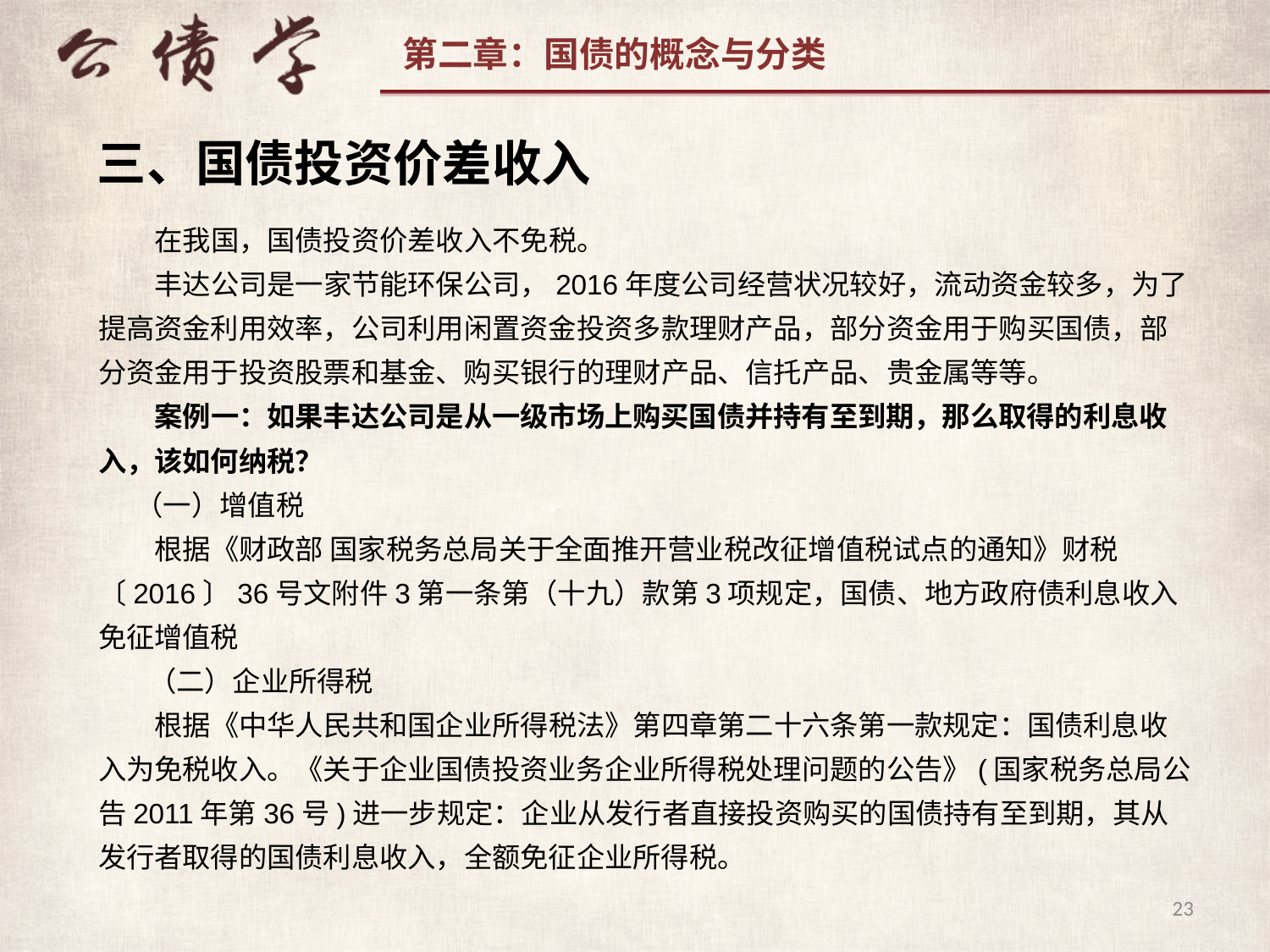

三、国债投资价差收入
  在我国，国债投资价差收入不免税。
  丰达公司是一家节能环保公司，2016年度公司经营状况较好，流动资金较多，为了提高资金利用效率，公司利用闲置资金投资多款理财产品，部分资金用于购买国债，部分资金用于投资股票和基金、购买银行的理财产品、信托产品、贵金属等等。
  案例一：如果丰达公司是从一级市场上购买国债并持有至到期，那么取得的利息收入，该如何纳税？
（一）增值税
  根据《财政部 国家税务总局关于全面推开营业税改征增值税试点的通知》财税〔2016〕36号文附件3第一条第（十九）款第3项规定，国债、地方政府债利息收入免征增值税
 （二）企业所得税
  根据《中华人民共和国企业所得税法》第四章第二十六条第一款规定：国债利息收入为免税收入。《关于企业国债投资业务企业所得税处理问题的公告》(国家税务总局公告2011年第36号)进一步规定：企业从发行者直接投资购买的国债持有至到期，其从发行者取得的国债利息收入，全额免征企业所得税。
23